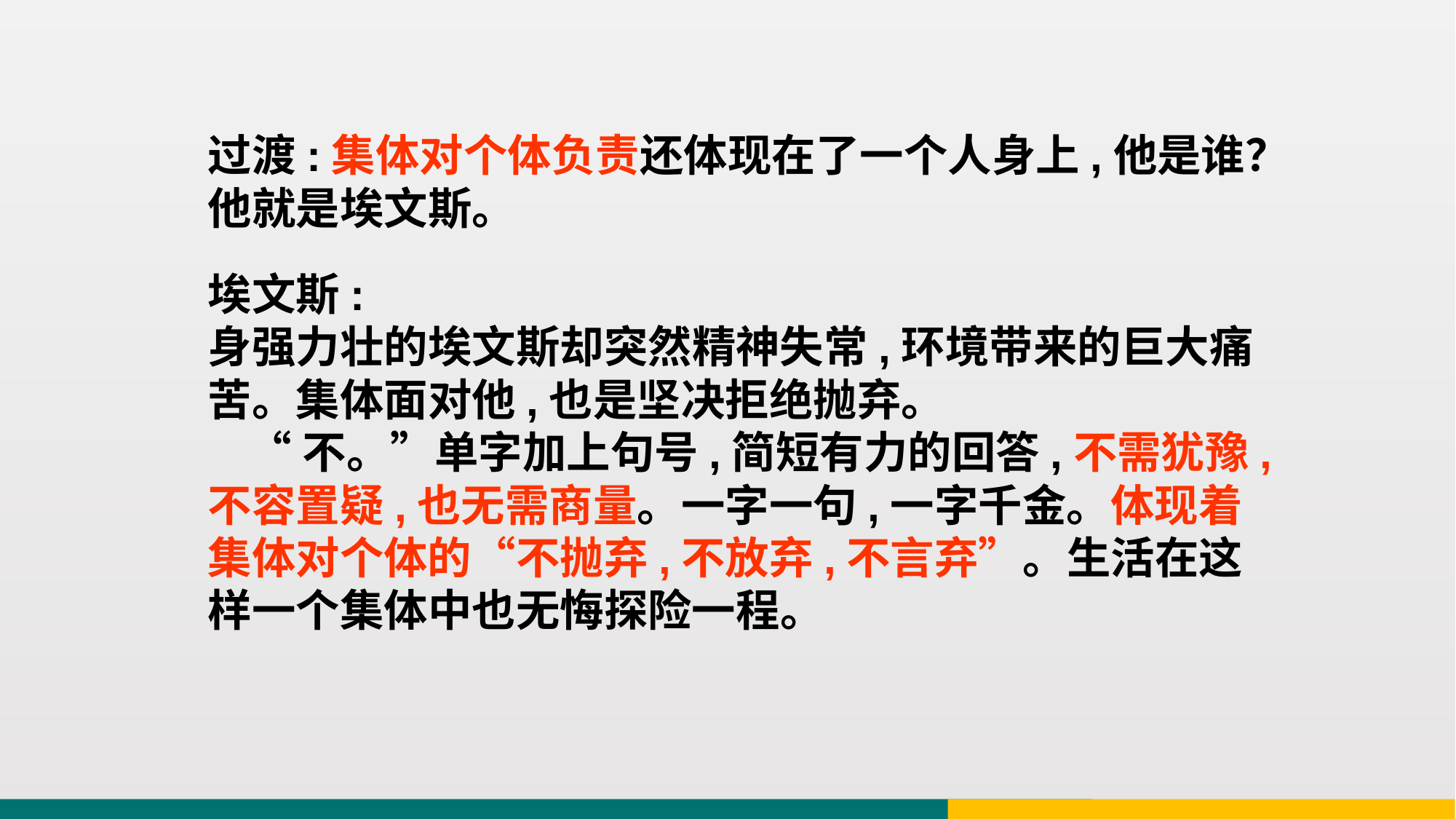

过渡:集体对个体负责还体现在了一个人身上,他是谁？
他就是埃文斯。
埃文斯:
身强力壮的埃文斯却突然精神失常,环境带来的巨大痛苦。集体面对他,也是坚决拒绝抛弃。
    “不。”单字加上句号,简短有力的回答,不需犹豫,不容置疑,也无需商量。一字一句,一字千金。体现着集体对个体的“不抛弃,不放弃,不言弃”。生活在这样一个集体中也无悔探险一程。